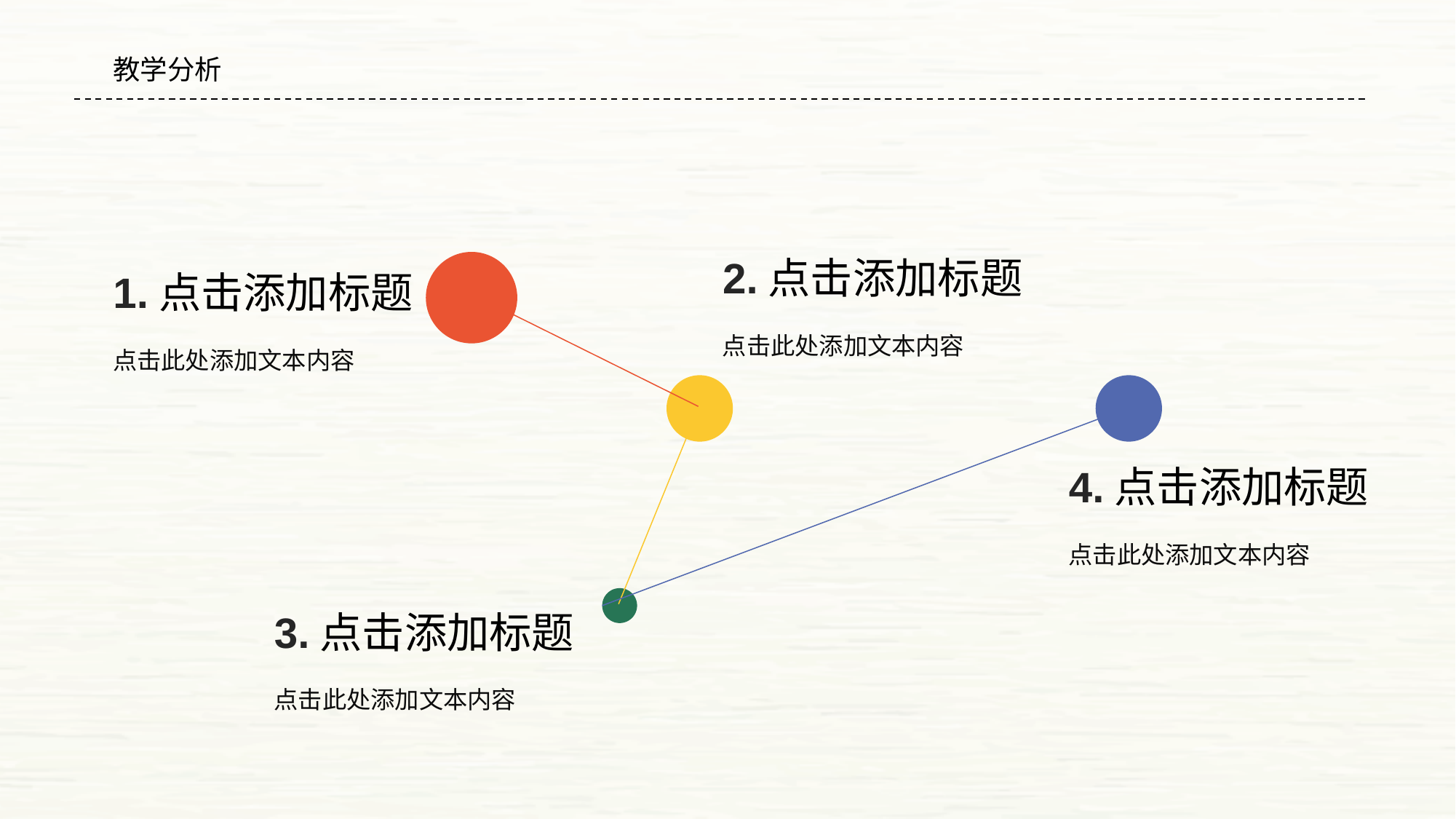

#
教学分析
2.点击添加标题

1.点击添加标题

点击此处添加文本内容
点击此处添加文本内容

4.点击添加标题

点击此处添加文本内容

3.点击添加标题

点击此处添加文本内容